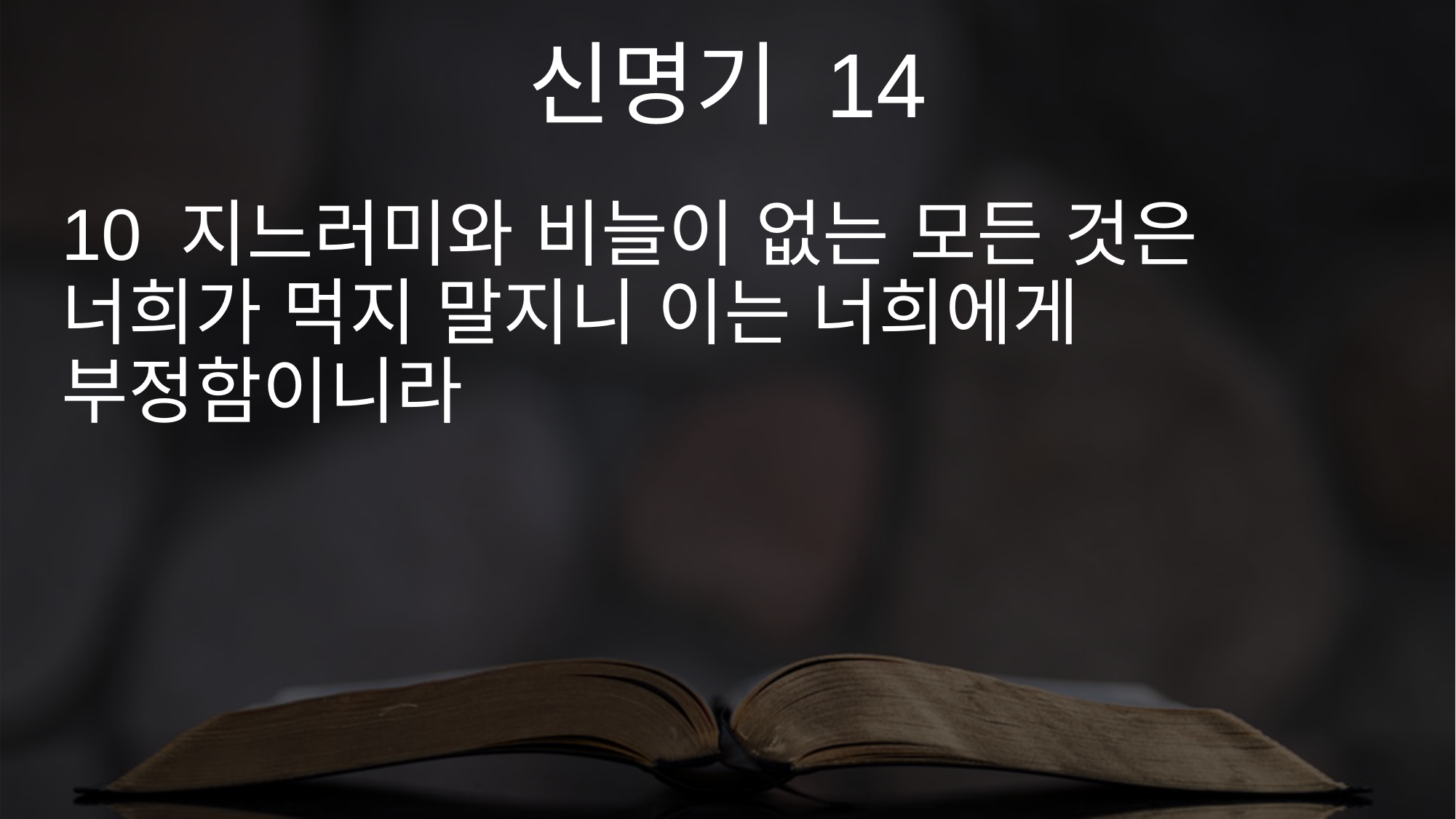

신명기 14
10 지느러미와 비늘이 없는 모든 것은 너희가 먹지 말지니 이는 너희에게 부정함이니라